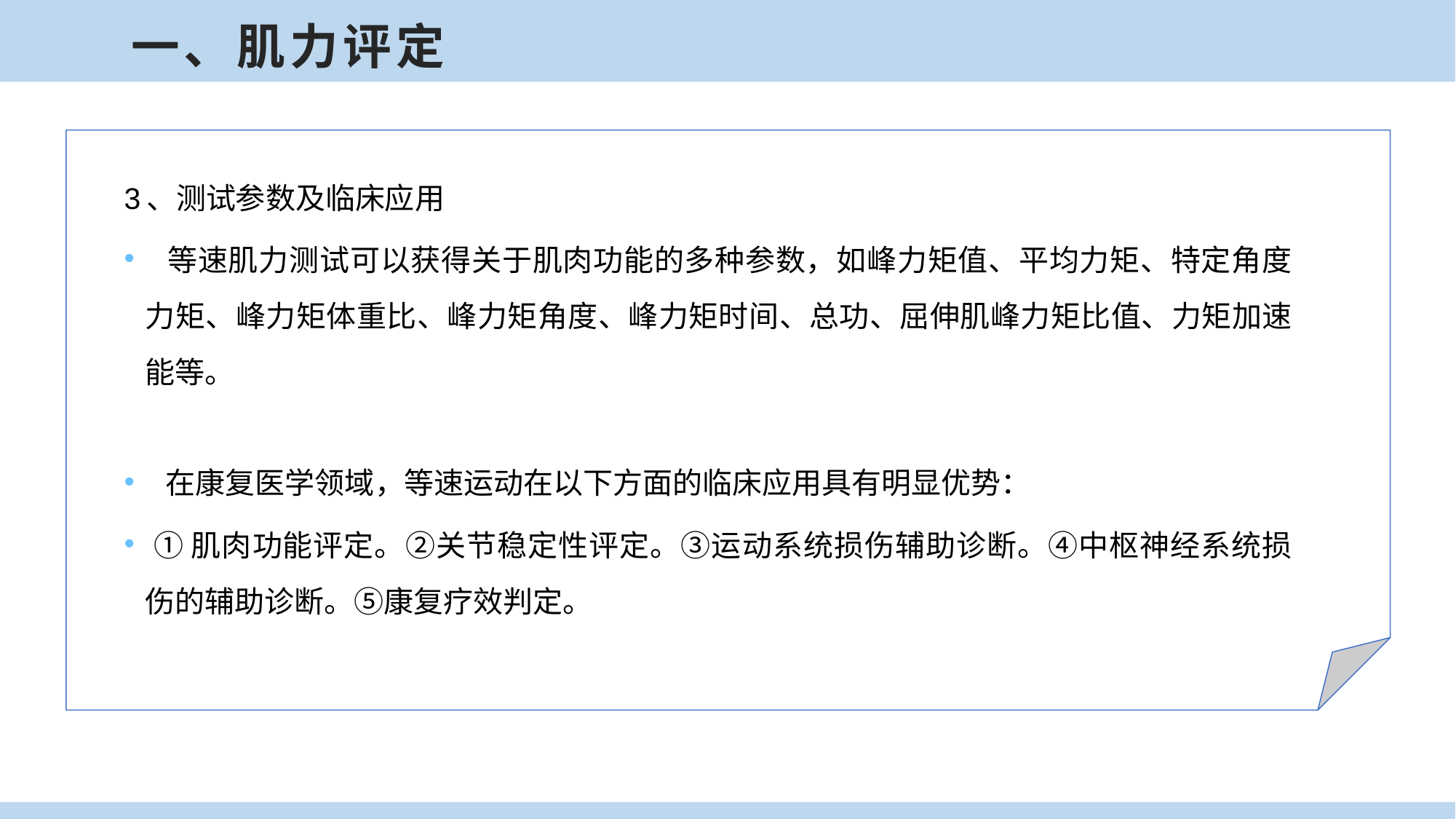

一、肌力评定

3、测试参数及临床应用
  等速肌力测试可以获得关于肌肉功能的多种参数，如峰力矩值、平均力矩、特定角度力矩、峰力矩体重比、峰力矩角度、峰力矩时间、总功、屈伸肌峰力矩比值、力矩加速能等。

  在康复医学领域，等速运动在以下方面的临床应用具有明显优势：
 ①肌肉功能评定。②关节稳定性评定。③运动系统损伤辅助诊断。④中枢神经系统损伤的辅助诊断。⑤康复疗效判定。